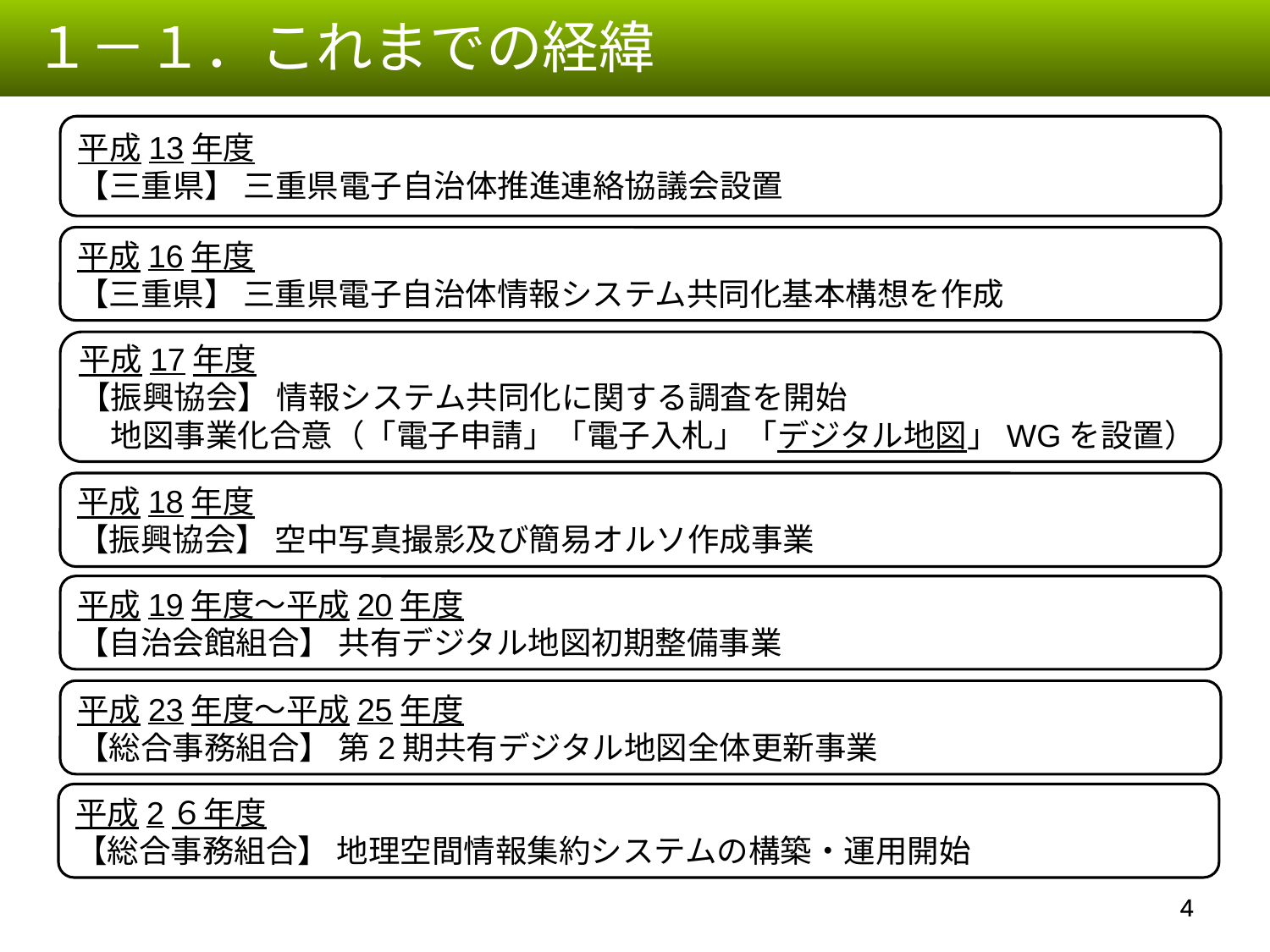

１－１．これまでの経緯
平成13年度
【三重県】 三重県電子自治体推進連絡協議会設置
平成16年度
【三重県】 三重県電子自治体情報システム共同化基本構想を作成
平成17年度
【振興協会】 情報システム共同化に関する調査を開始
　地図事業化合意（「電子申請」「電子入札」「デジタル地図」WGを設置）
平成18年度
【振興協会】 空中写真撮影及び簡易オルソ作成事業
平成19年度～平成20年度
【自治会館組合】 共有デジタル地図初期整備事業
平成23年度～平成25年度
【総合事務組合】 第2期共有デジタル地図全体更新事業
平成2６年度
【総合事務組合】 地理空間情報集約システムの構築・運用開始
4
4